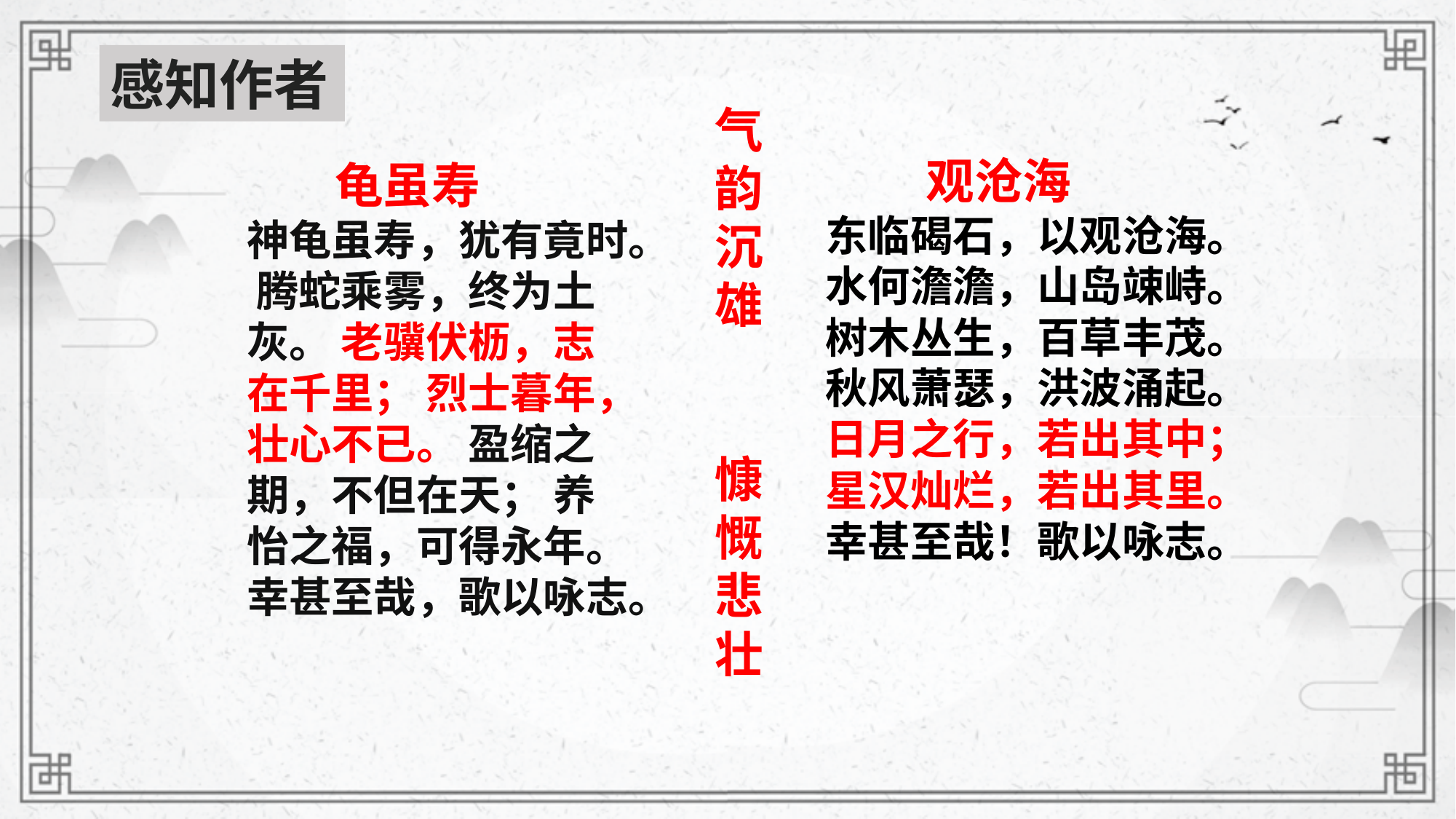

感知作者
气韵沉雄
 慷慨悲壮
        观沧海
东临碣石，以观沧海。
水何澹澹，山岛竦峙。
树木丛生，百草丰茂。
秋风萧瑟，洪波涌起。
日月之行，若出其中；
星汉灿烂，若出其里。
幸甚至哉！歌以咏志。
            龟虽寿
神龟虽寿，犹有竟时。 腾蛇乘雾，终为土灰。 老骥伏枥，志在千里； 烈士暮年，壮心不已。 盈缩之期，不但在天； 养怡之福，可得永年。 幸甚至哉，歌以咏志。